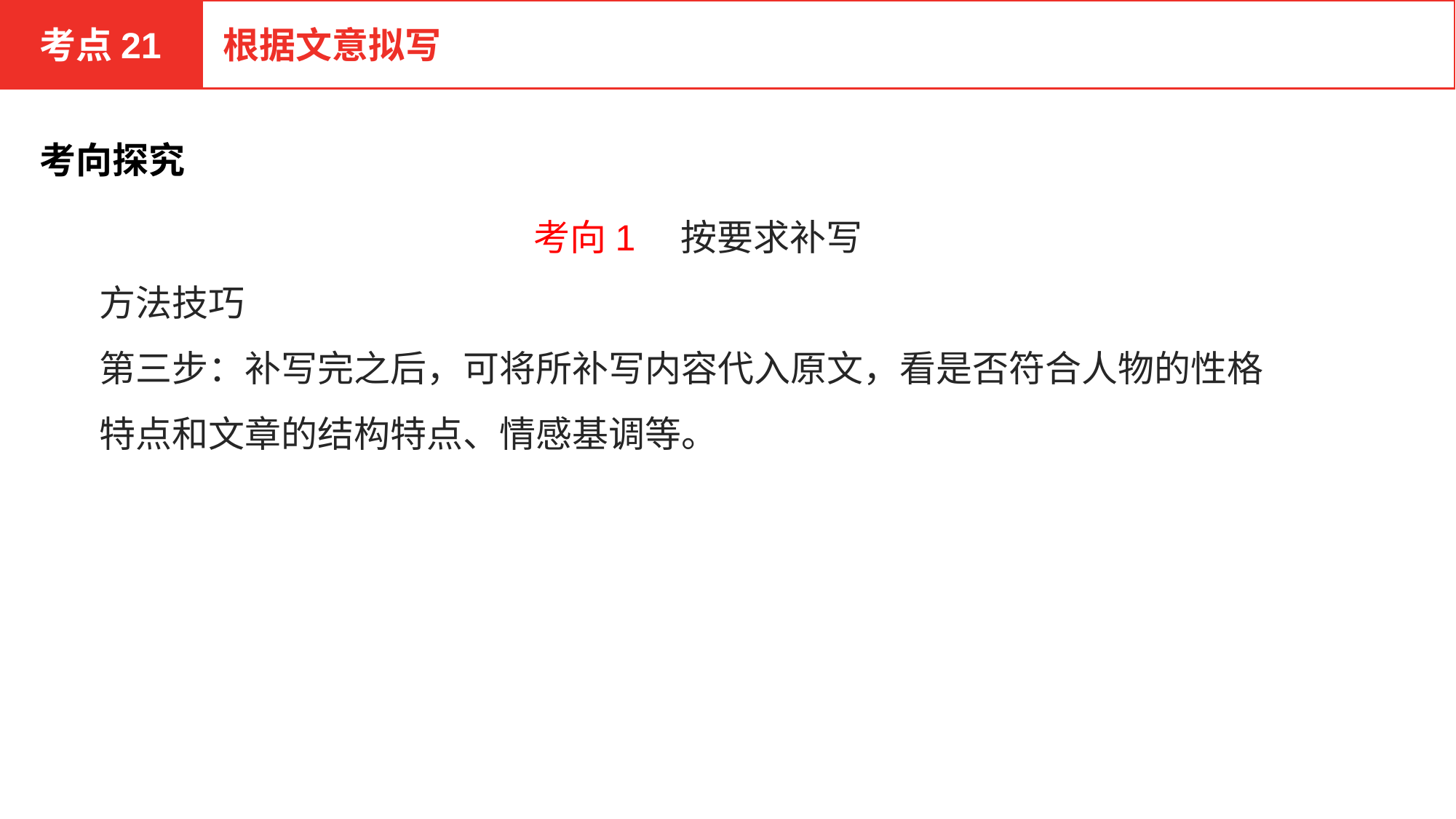

考点21
根据文意拟写
考向探究
考向1　按要求补写
方法技巧
第三步：补写完之后，可将所补写内容代入原文，看是否符合人物的性格特点和文章的结构特点、情感基调等。